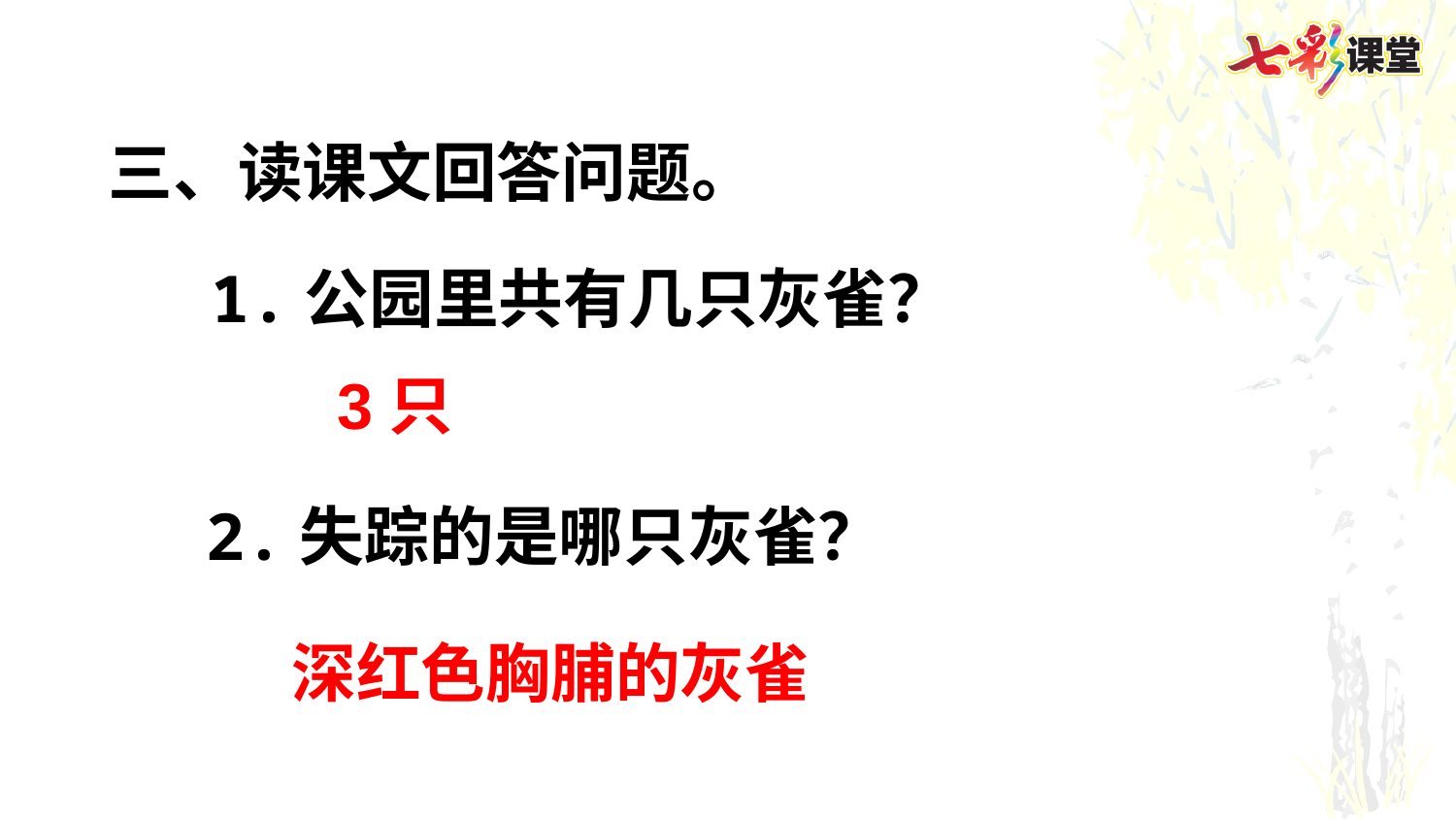

三、读课文回答问题。
1.公园里共有几只灰雀？
3只
2.失踪的是哪只灰雀？
深红色胸脯的灰雀